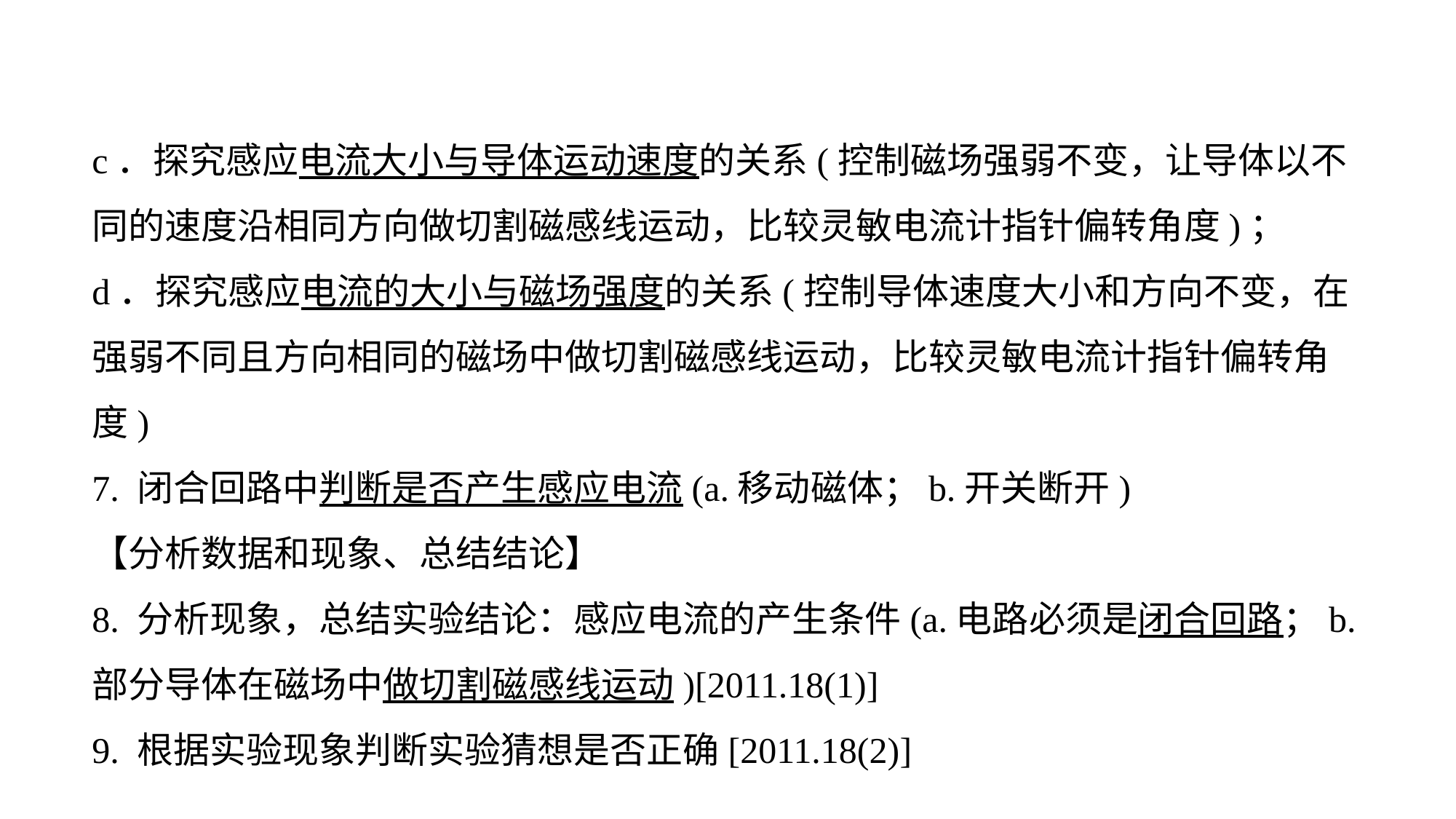

c．探究感应电流大小与导体运动速度的关系(控制磁场强弱不变，让导体以不同的速度沿相同方向做切割磁感线运动，比较灵敏电流计指针偏转角度)；
d．探究感应电流的大小与磁场强度的关系(控制导体速度大小和方向不变，在强弱不同且方向相同的磁场中做切割磁感线运动，比较灵敏电流计指针偏转角度)7. 闭合回路中判断是否产生感应电流(a.移动磁体；b.开关断开)【分析数据和现象、总结结论】8. 分析现象，总结实验结论：感应电流的产生条件(a.电路必须是闭合回路；b.部分导体在磁场中做切割磁感线运动)[2011.18(1)]9. 根据实验现象判断实验猜想是否正确[2011.18(2)]